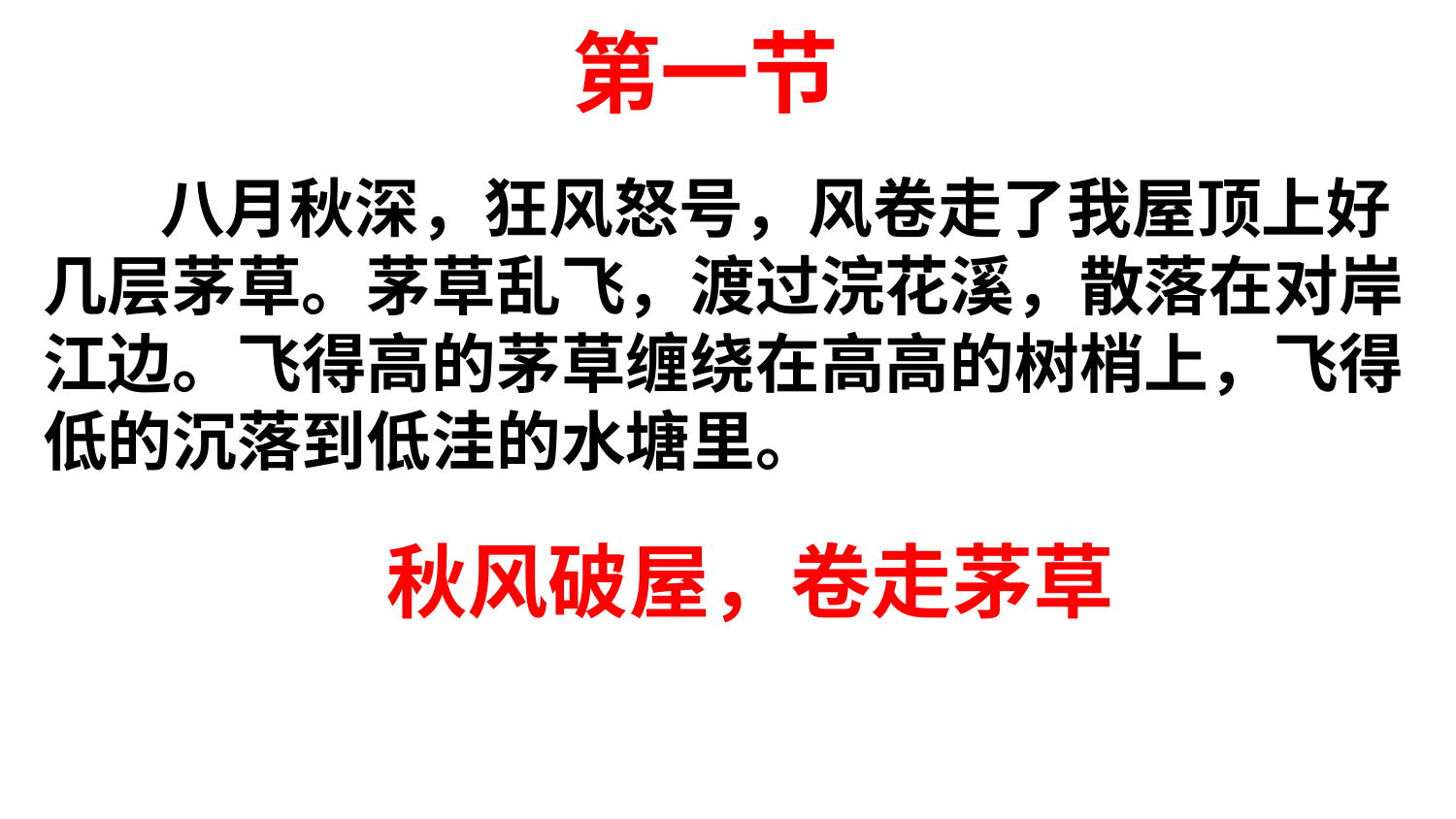

第一节

       八月秋深，狂风怒号，风卷走了我屋顶上好几层茅草。茅草乱飞，渡过浣花溪，散落在对岸江边。飞得高的茅草缠绕在高高的树梢上，飞得低的沉落到低洼的水塘里。

秋风破屋，卷走茅草